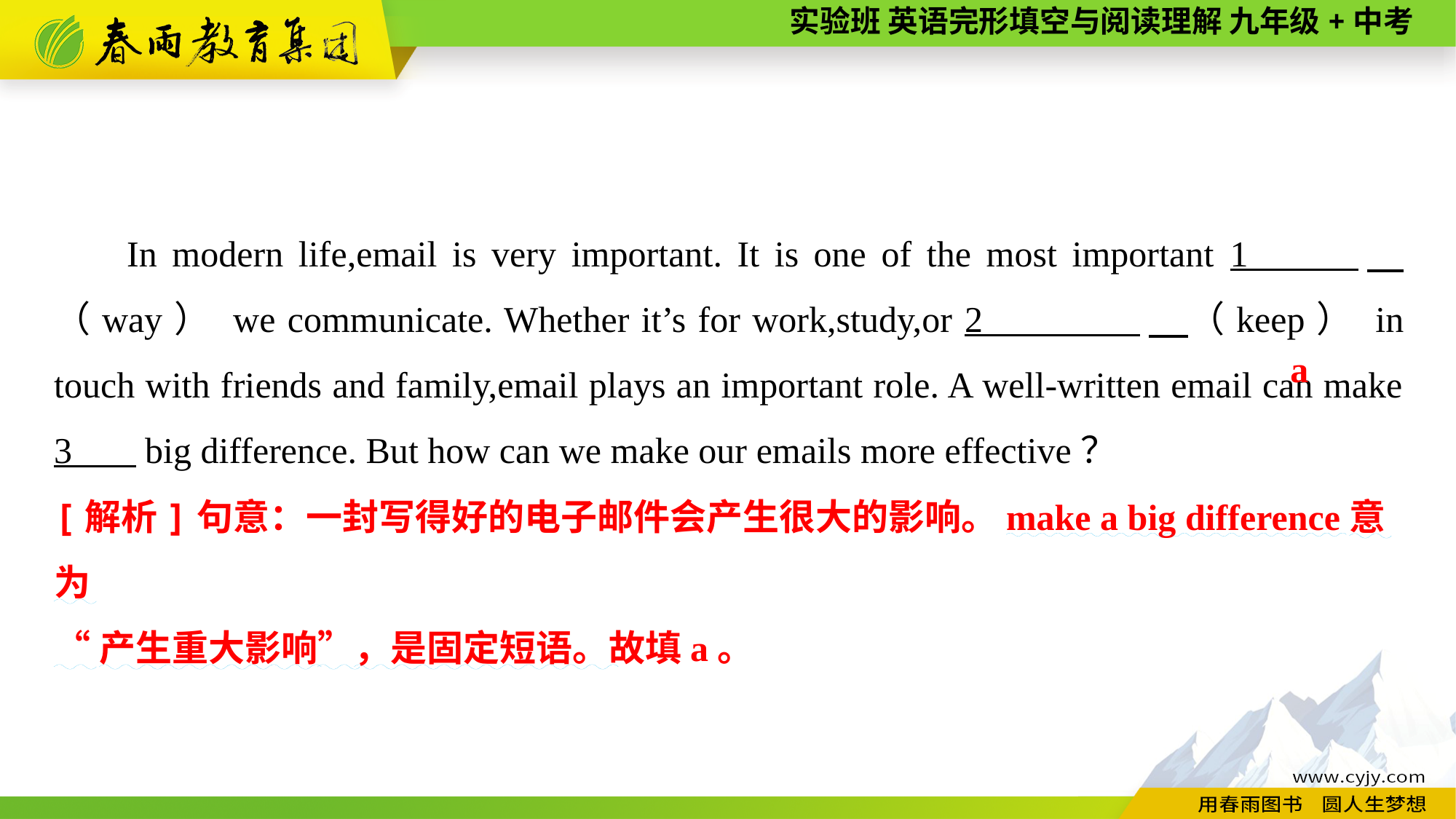

In modern life,email is very important. It is one of the most important 1       　（way） we communicate. Whether it’s for work,study,or 2             　（keep） in touch with friends and family,email plays an important role. A well-written email can make 3        big difference. But how can we make our emails more effective？
a
[解析]句意：一封写得好的电子邮件会产生很大的影响。make a big difference意为
“产生重大影响”，是固定短语。故填a。